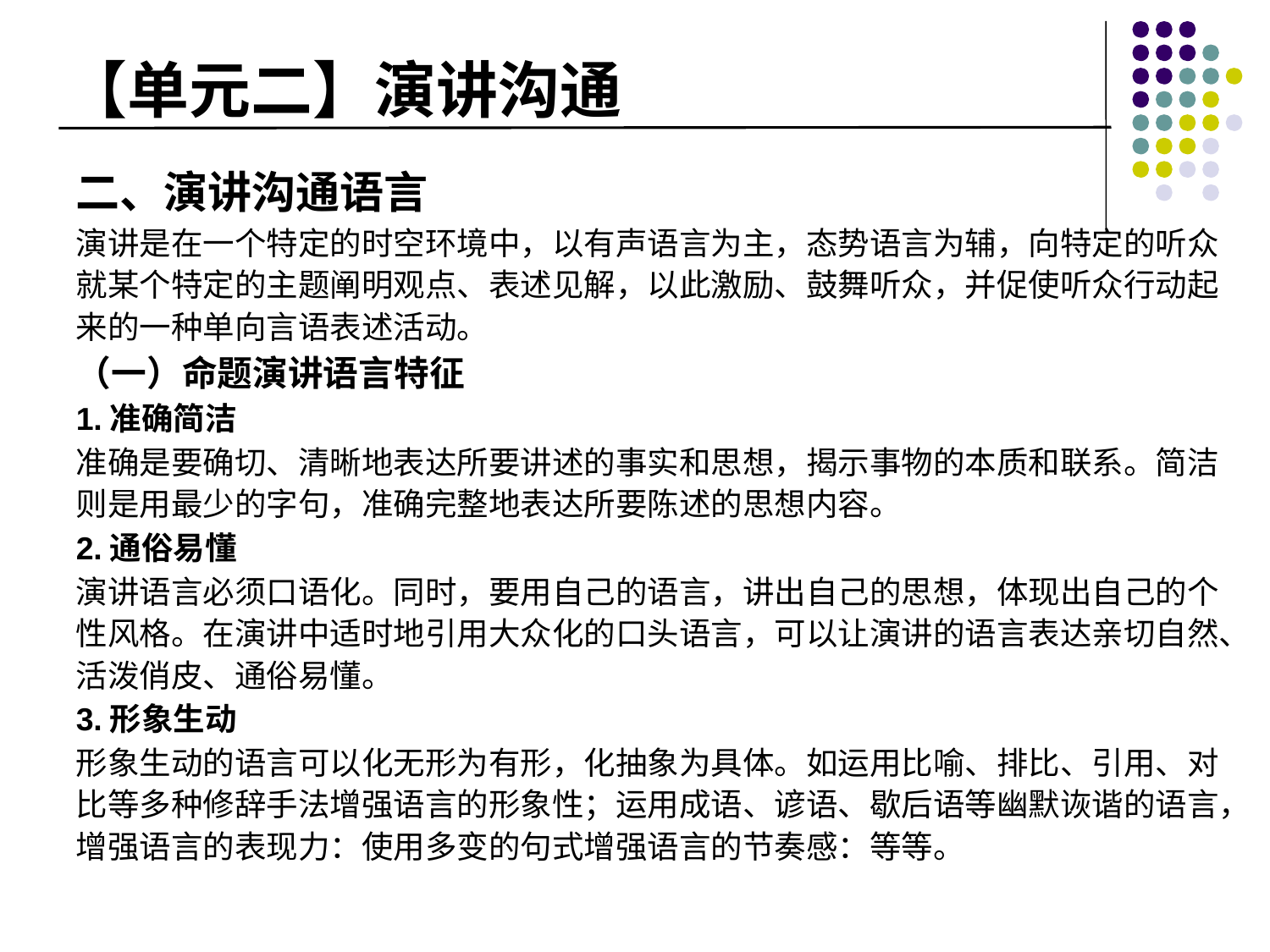

# 【单元二】演讲沟通
二、演讲沟通语言
演讲是在一个特定的时空环境中，以有声语言为主，态势语言为辅，向特定的听众就某个特定的主题阐明观点、表述见解，以此激励、鼓舞听众，并促使听众行动起来的一种单向言语表述活动。
（一）命题演讲语言特征
1.准确简洁
准确是要确切、清晰地表达所要讲述的事实和思想，揭示事物的本质和联系。简洁则是用最少的字句，准确完整地表达所要陈述的思想内容。
2.通俗易懂
演讲语言必须口语化。同时，要用自己的语言，讲出自己的思想，体现出自己的个性风格。在演讲中适时地引用大众化的口头语言，可以让演讲的语言表达亲切自然、活泼俏皮、通俗易懂。
3.形象生动
形象生动的语言可以化无形为有形，化抽象为具体。如运用比喻、排比、引用、对比等多种修辞手法增强语言的形象性；运用成语、谚语、歇后语等幽默诙谐的语言，增强语言的表现力：使用多变的句式增强语言的节奏感：等等。